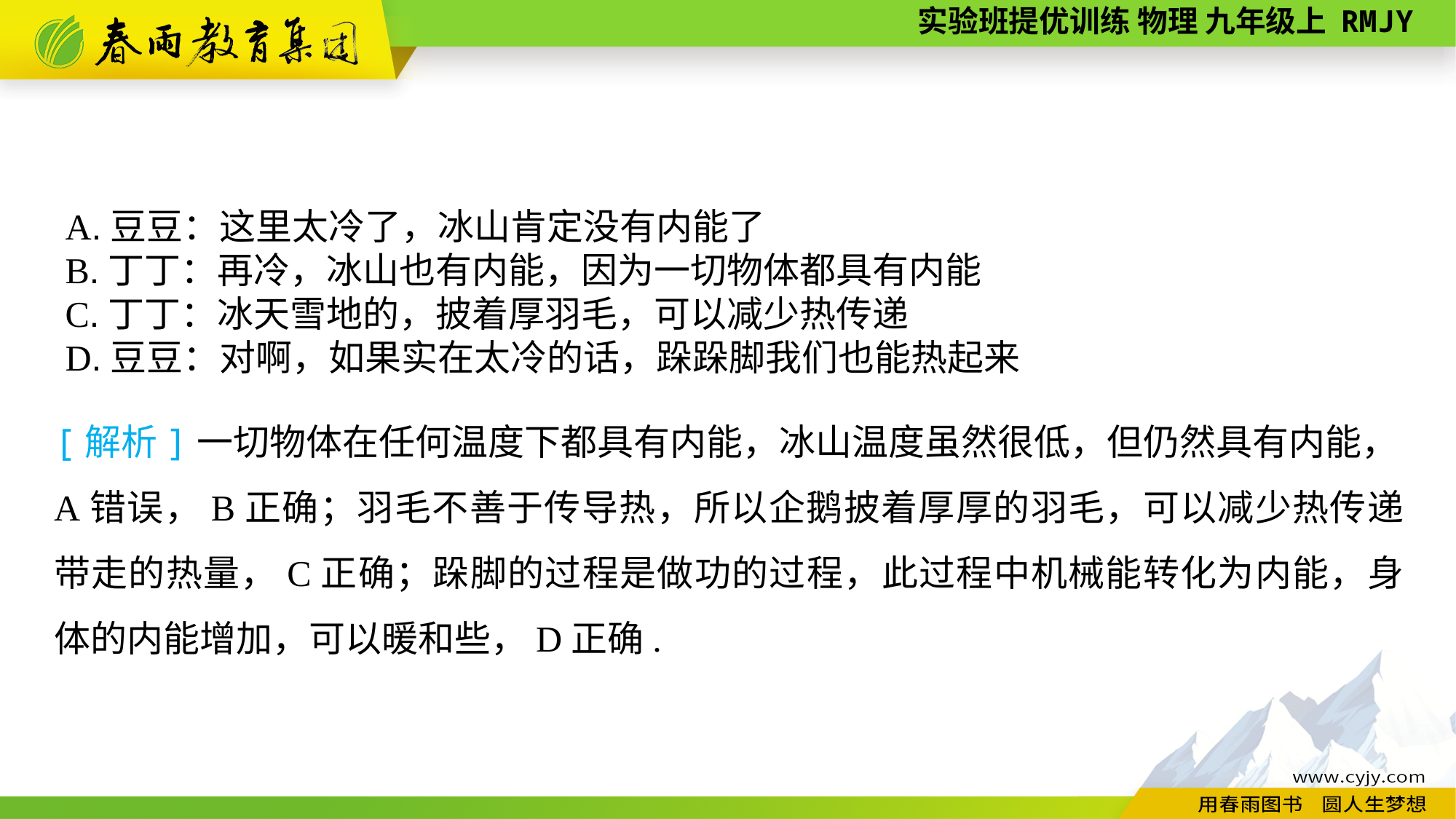

A.豆豆：这里太冷了，冰山肯定没有内能了
B.丁丁：再冷，冰山也有内能，因为一切物体都具有内能
C.丁丁：冰天雪地的，披着厚羽毛，可以减少热传递
D.豆豆：对啊，如果实在太冷的话，跺跺脚我们也能热起来
[解析]一切物体在任何温度下都具有内能，冰山温度虽然很低，但仍然具有内能，A错误，B正确；羽毛不善于传导热，所以企鹅披着厚厚的羽毛，可以减少热传递带走的热量，C正确；跺脚的过程是做功的过程，此过程中机械能转化为内能，身体的内能增加，可以暖和些，D正确.